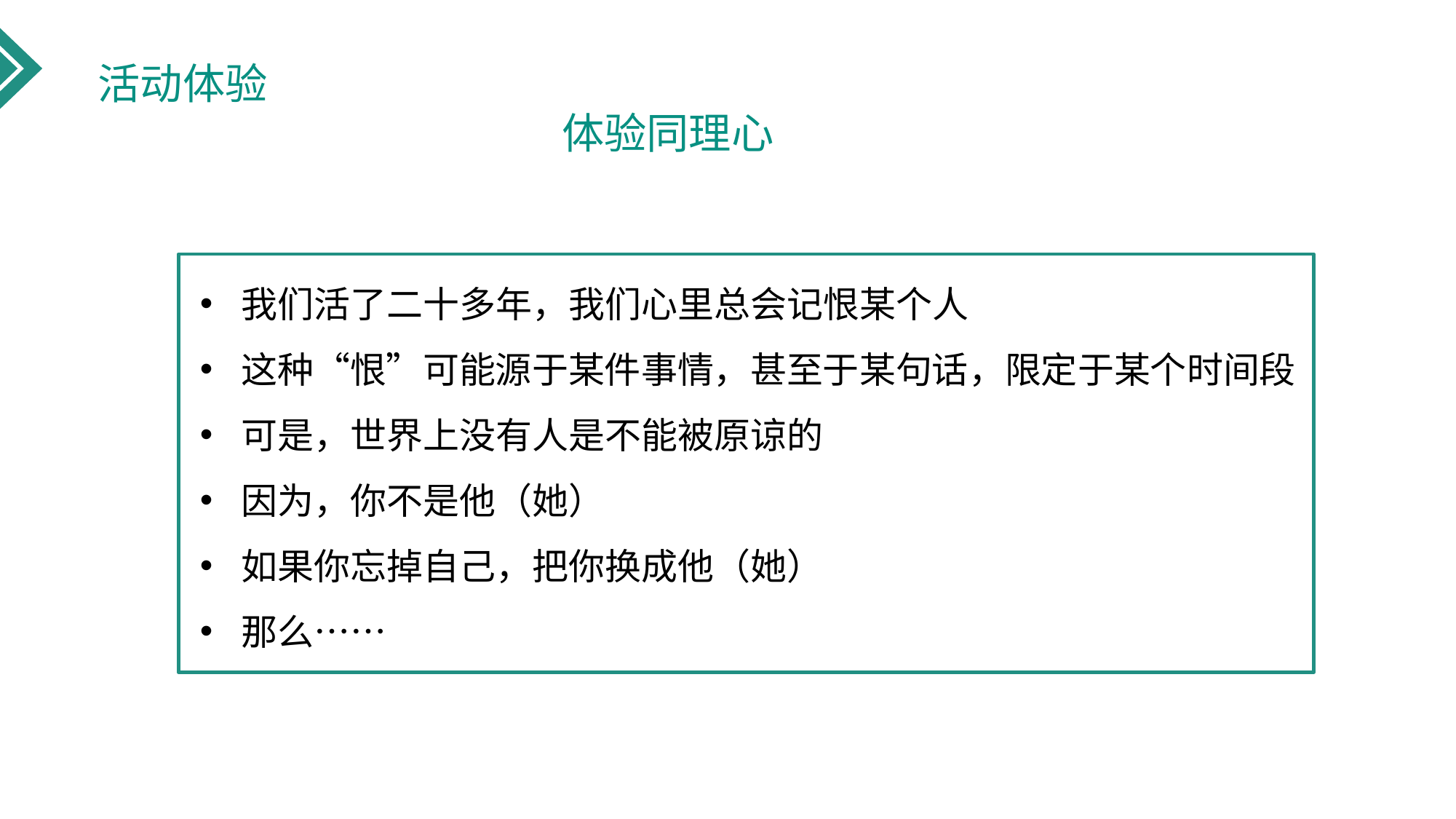

14

活动体验
体验同理心
我们活了二十多年，我们心里总会记恨某个人
这种“恨”可能源于某件事情，甚至于某句话，限定于某个时间段
可是，世界上没有人是不能被原谅的
因为，你不是他（她）
如果你忘掉自己，把你换成他（她）
那么……